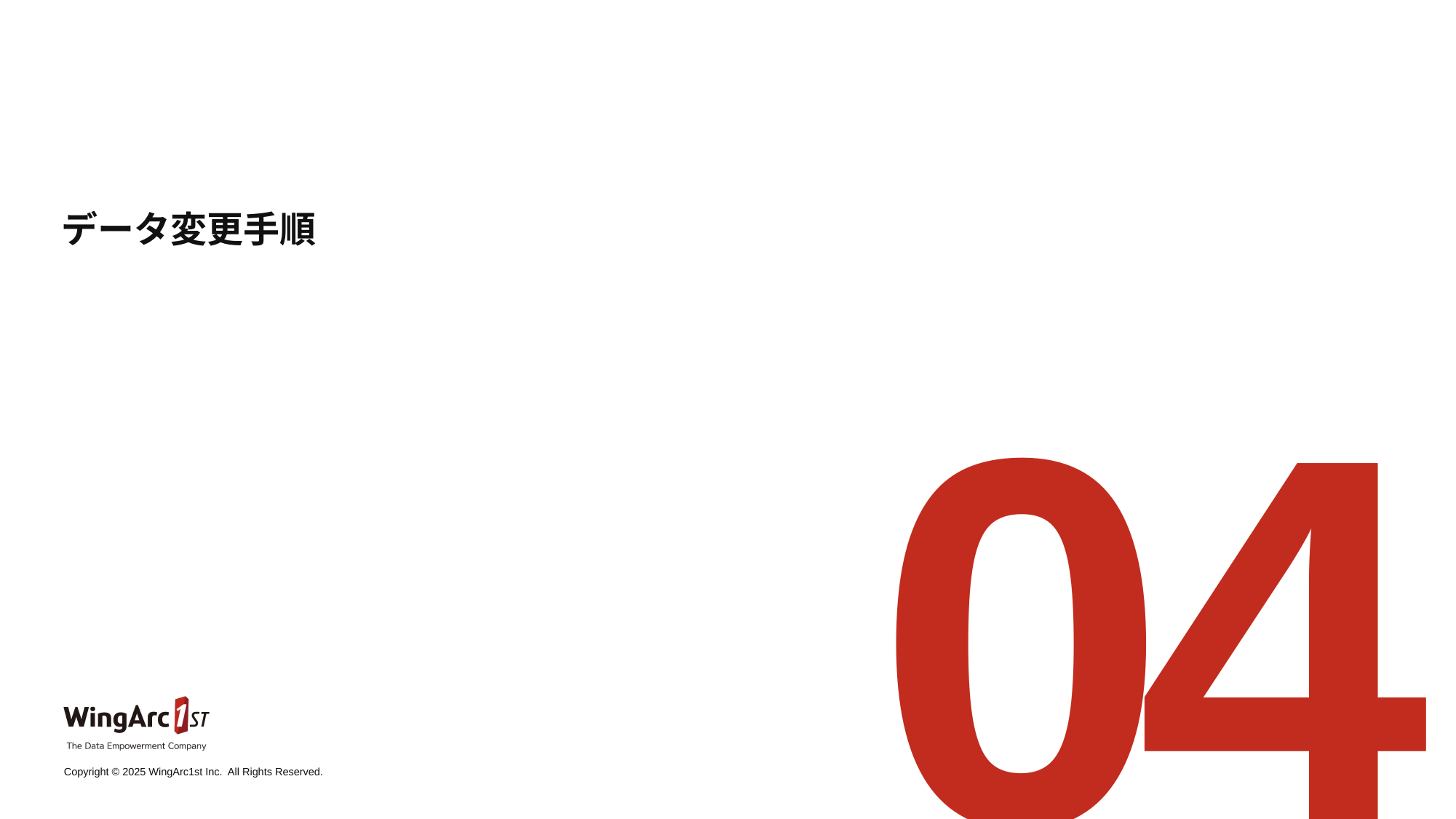

# データ変更手順
04
Copyright © 2025 WingArc1st Inc.  All Rights Reserved.